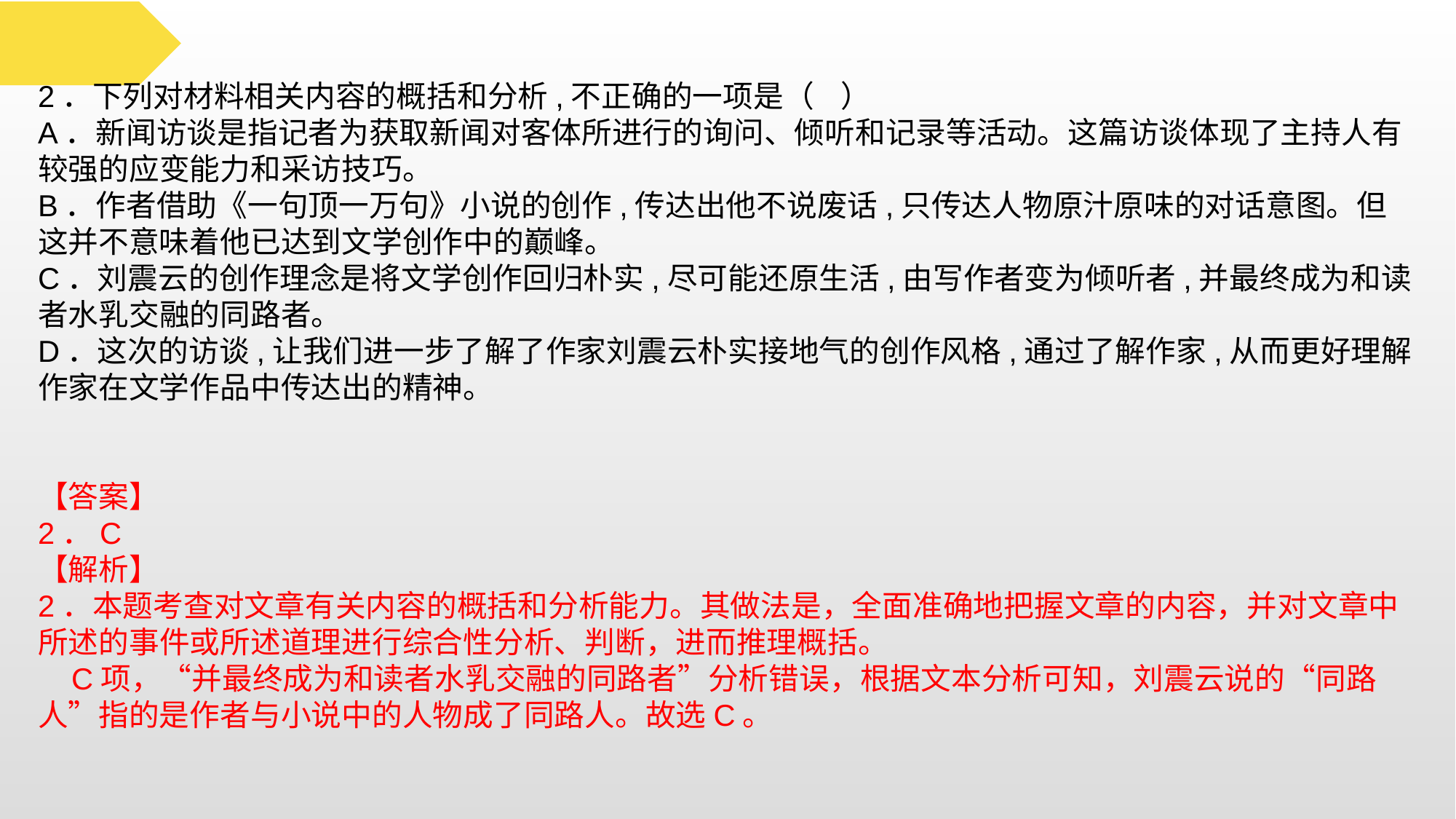

2．下列对材料相关内容的概括和分析,不正确的一项是（    ）
A．新闻访谈是指记者为获取新闻对客体所进行的询问、倾听和记录等活动。这篇访谈体现了主持人有较强的应变能力和采访技巧。
B．作者借助《一句顶一万句》小说的创作,传达出他不说废话,只传达人物原汁原味的对话意图。但这并不意味着他已达到文学创作中的巅峰。
C．刘震云的创作理念是将文学创作回归朴实,尽可能还原生活,由写作者变为倾听者,并最终成为和读者水乳交融的同路者。
D．这次的访谈,让我们进一步了解了作家刘震云朴实接地气的创作风格,通过了解作家,从而更好理解作家在文学作品中传达出的精神。

【答案】
2．C
【解析】
2．本题考查对文章有关内容的概括和分析能力。其做法是，全面准确地把握文章的内容，并对文章中所述的事件或所述道理进行综合性分析、判断，进而推理概括。
    C项，“并最终成为和读者水乳交融的同路者”分析错误，根据文本分析可知，刘震云说的“同路人”指的是作者与小说中的人物成了同路人。故选C。